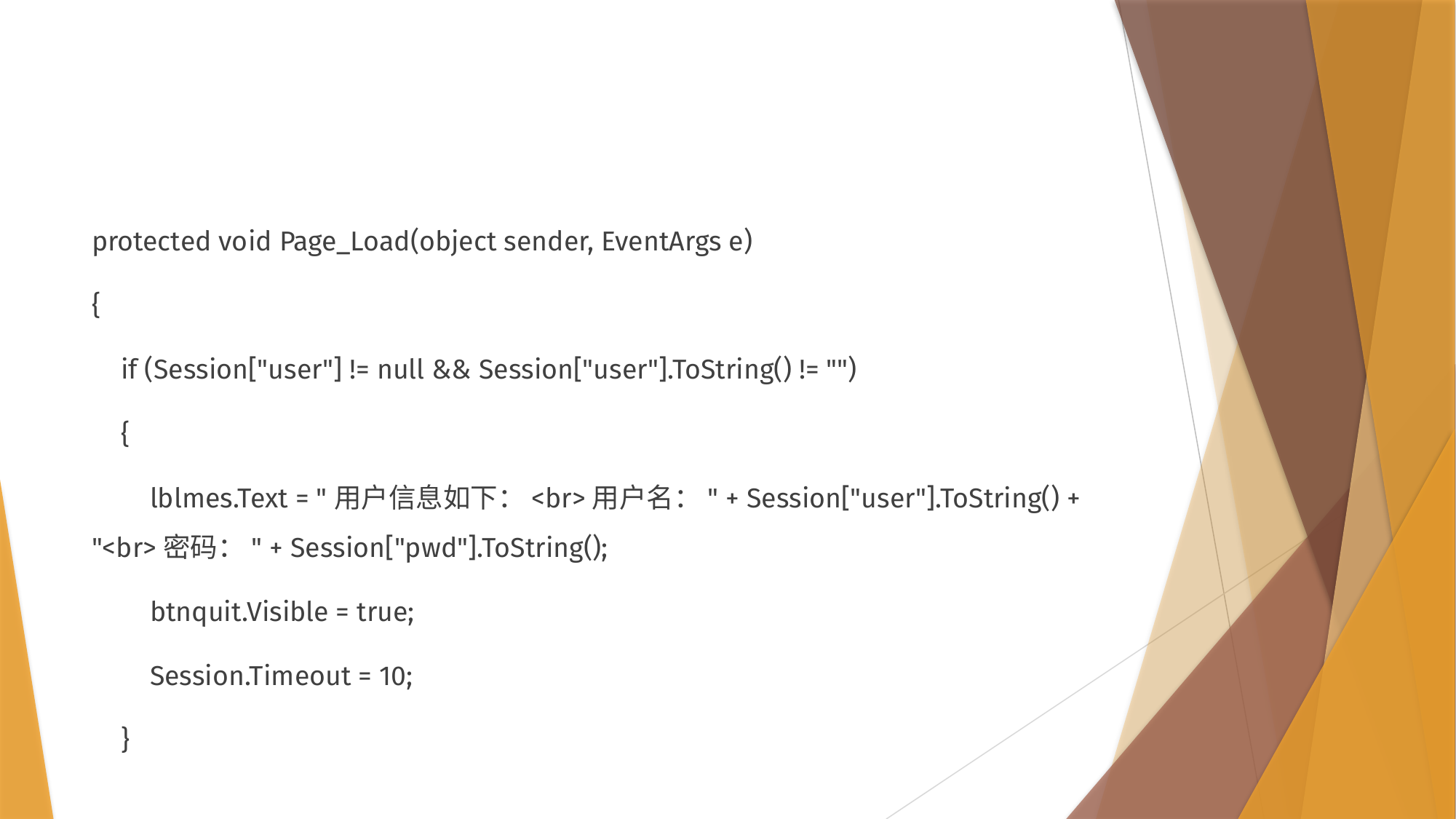

#
protected void Page_Load(object sender, EventArgs e)
{
    if (Session["user"] != null && Session["user"].ToString() != "")
    {
        lblmes.Text = "用户信息如下：<br>用户名：" + Session["user"].ToString() + "<br>密码：" + Session["pwd"].ToString();
        btnquit.Visible = true;
        Session.Timeout = 10;
    }